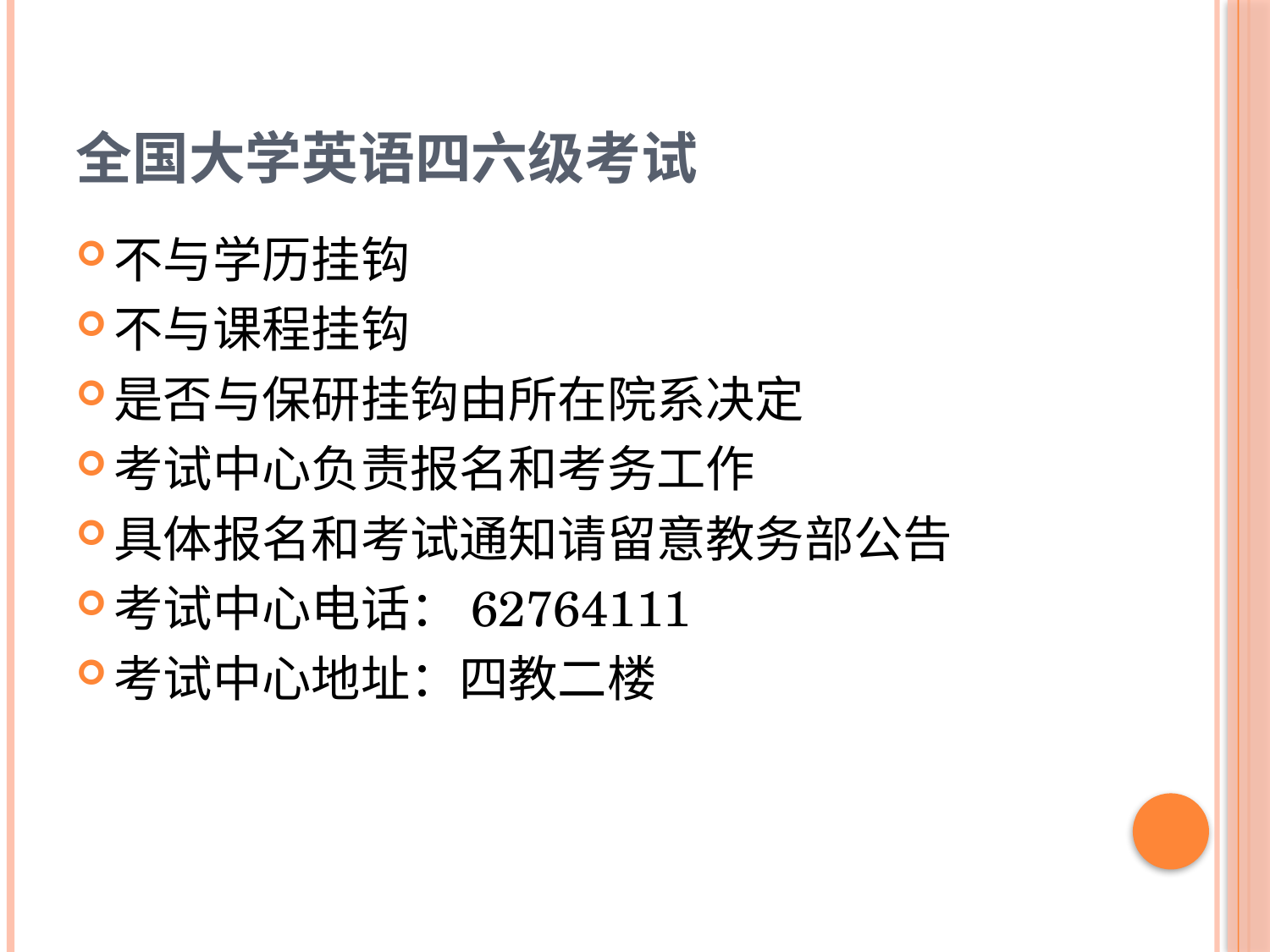

# 全国大学英语四六级考试
不与学历挂钩
不与课程挂钩
是否与保研挂钩由所在院系决定
考试中心负责报名和考务工作
具体报名和考试通知请留意教务部公告
考试中心电话：62764111
考试中心地址：四教二楼